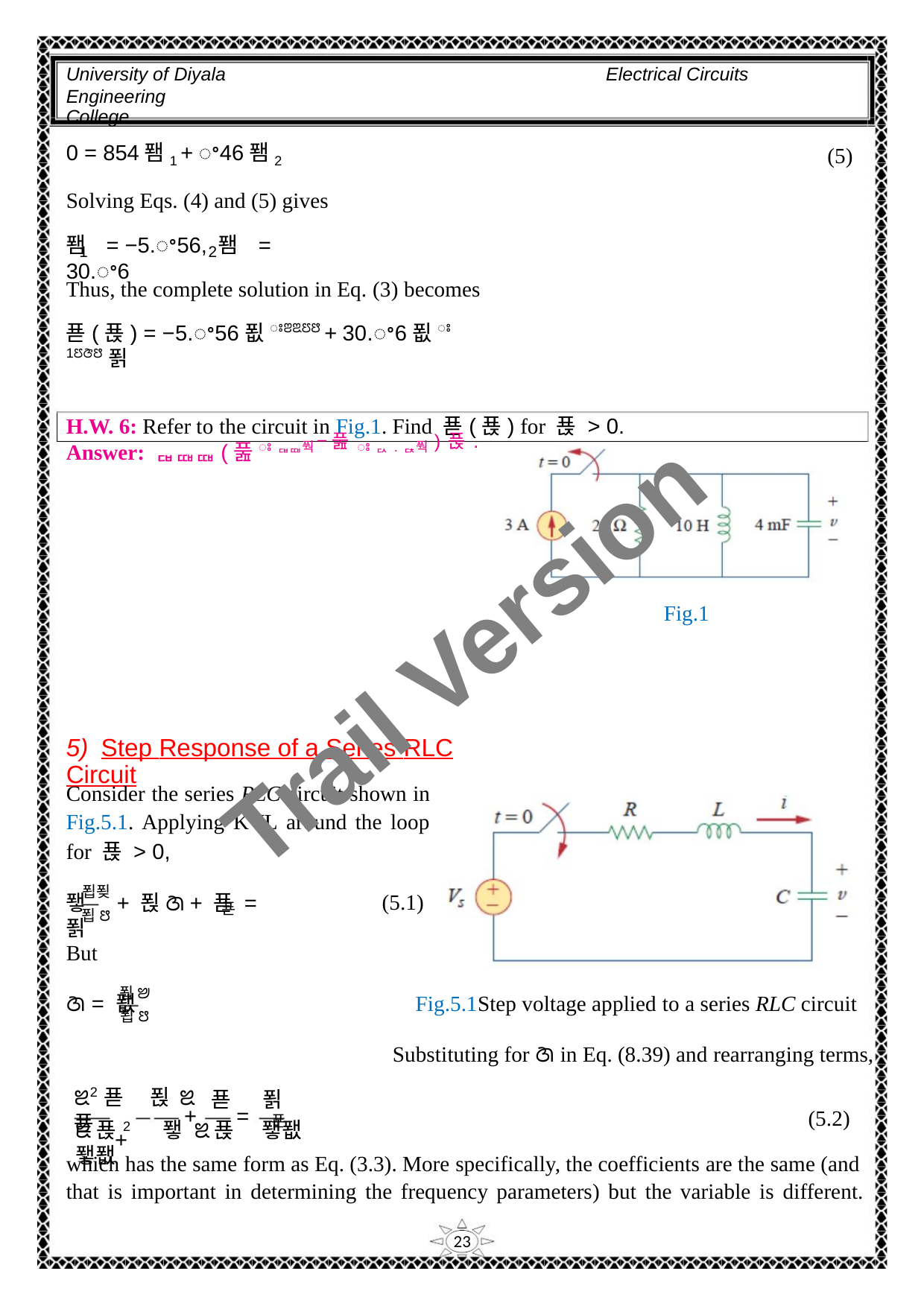

University of Diyala
Engineering College
Electrical Circuits
0 = 854퐴1 + ꢀ46퐴2
(5)
Solving Eqs. (4) and (5) gives
퐴 = −5.ꢀ56, 퐴 = 30.ꢀ6
1
2
Thus, the complete solution in Eq. (3) becomes
푣(푡) = −5.ꢀ56푒ꢁꢂꢃꢄꢅ + 30.ꢀ6푒ꢁ1ꢄꢆꢅ푉
H.W. 6: Refer to the circuit in Fig.1. Find 푣(푡) for 푡 > 0.
Answer: ퟏퟎퟎ(풆ꢁퟏퟎ풕 − 풆ꢁퟐ.ퟓ풕)푽.
Trail Version
Trail Version
Trail Version
Trail Version
Trail Version
Trail Version
Trail Version
Trail Version
Trail Version
Trail Version
Trail Version
Trail Version
Trail Version
Fig.1
5) Step Response of a Series RLC Circuit
Consider the series RLC circuit shown in
Fig.5.1. Applying KVL around the loop
for 푡 > 0,
푑푖
퐿 + 푅ꢇ + 푣 = 푉
(5.1)
푠
푑ꢅ
But
푑ꢈ
푑ꢅ
ꢇ = 퐶
Fig.5.1Step voltage applied to a series RLC circuit
Substituting for ꢇ in Eq. (8.39) and rearranging terms,
ꢉ2푣 푅 ꢉ푣
+
푣
푉
푠
+
=
(5.2)
ꢉ푡2 퐿 ꢉ푡 퐿퐶 퐿퐶
which has the same form as Eq. (3.3). More specifically, the coefficients are the same (and
that is important in determining the frequency parameters) but the variable is different.
23